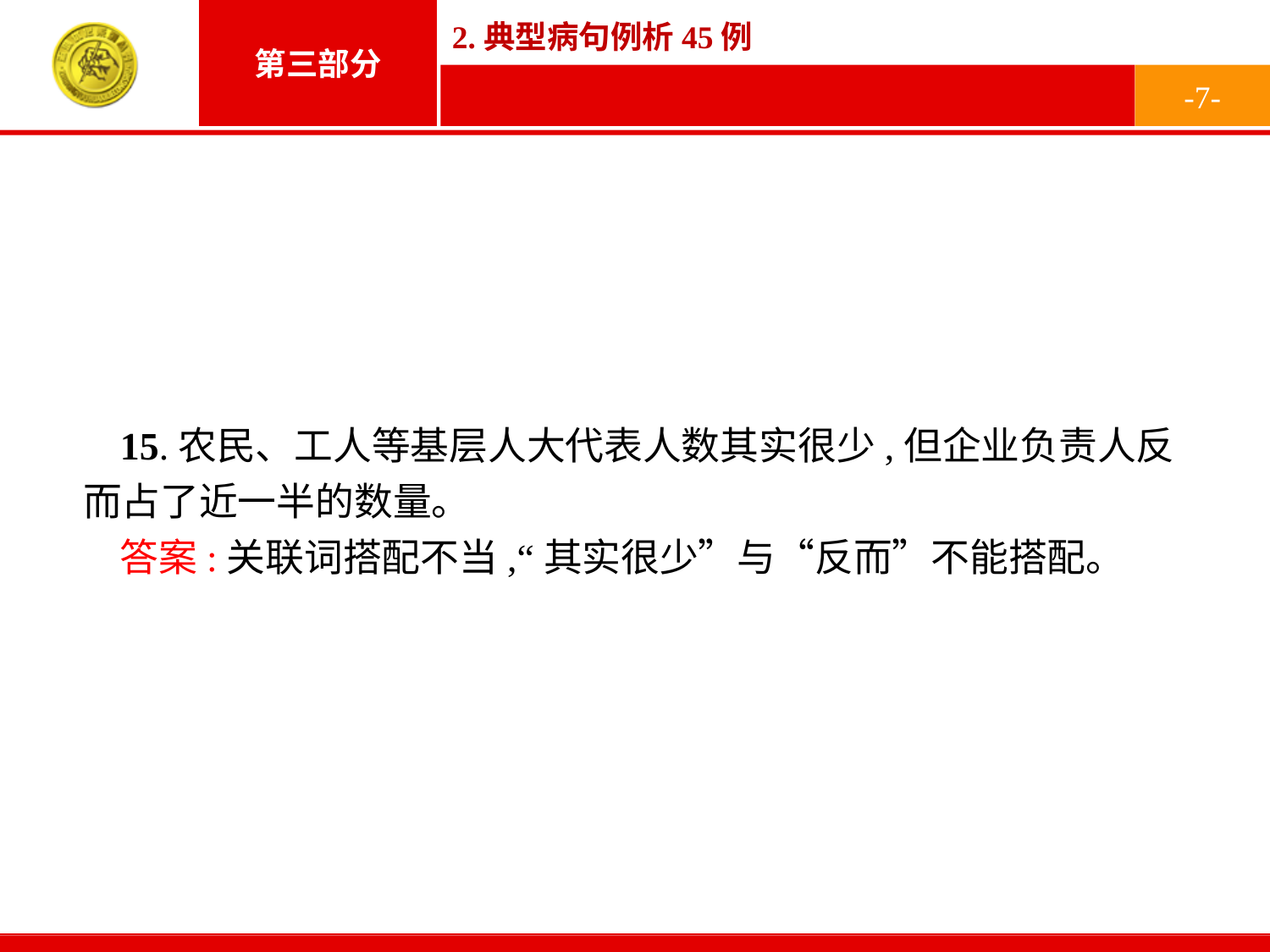

-7-
15.农民、工人等基层人大代表人数其实很少,但企业负责人反而占了近一半的数量。
答案:关联词搭配不当,“其实很少”与“反而”不能搭配。